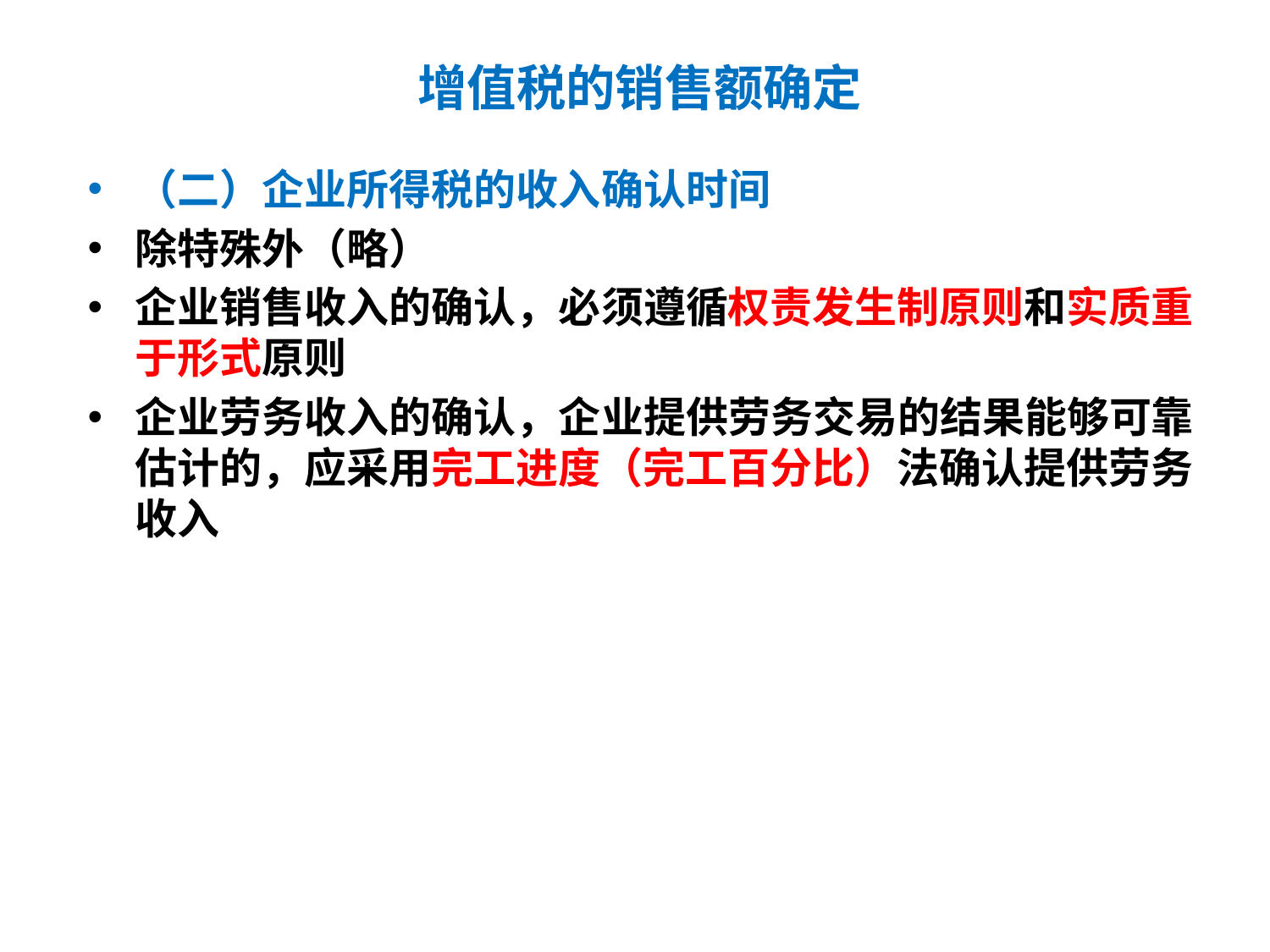

# 增值税的销售额确定
（二）企业所得税的收入确认时间
除特殊外（略）
企业销售收入的确认，必须遵循权责发生制原则和实质重于形式原则
企业劳务收入的确认，企业提供劳务交易的结果能够可靠估计的，应采用完工进度（完工百分比）法确认提供劳务收入